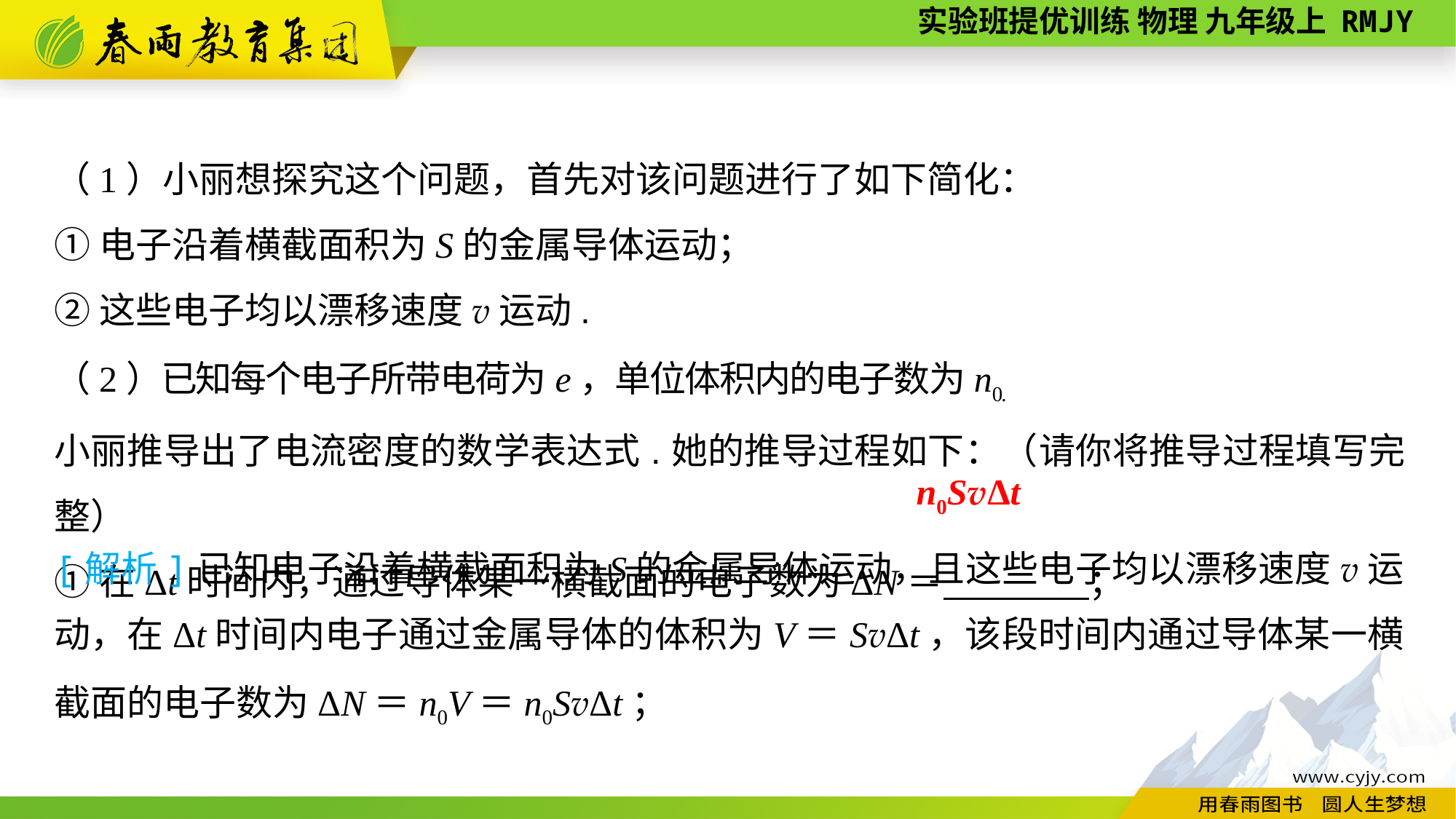

（1）小丽想探究这个问题，首先对该问题进行了如下简化：
①电子沿着横截面积为S的金属导体运动；
②这些电子均以漂移速度v运动.
（2）已知每个电子所带电荷为e，单位体积内的电子数为n0.
小丽推导出了电流密度的数学表达式.她的推导过程如下：（请你将推导过程填写完整）
①在Δt时间内，通过导体某一横截面的电子数为ΔN＝　　　　；
n0SvΔt
[解析]已知电子沿着横截面积为S的金属导体运动，且这些电子均以漂移速度v运动，在Δt时间内电子通过金属导体的体积为V＝SvΔt，该段时间内通过导体某一横截面的电子数为ΔN＝n0V＝n0SvΔt；